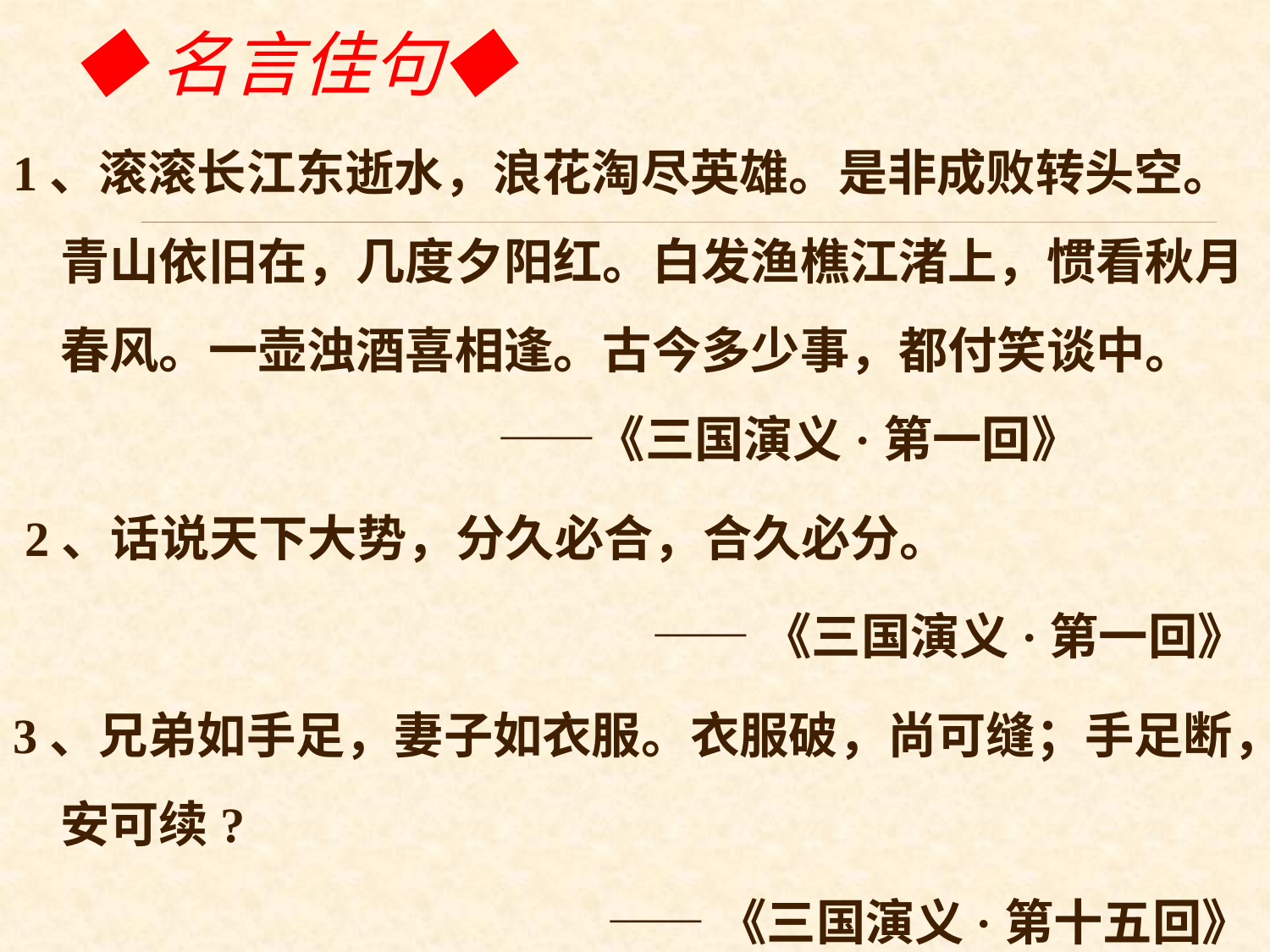

# ◆名言佳句◆
1、滚滚长江东逝水，浪花淘尽英雄。是非成败转头空。青山依旧在，几度夕阳红。白发渔樵江渚上，惯看秋月春风。一壶浊酒喜相逢。古今多少事，都付笑谈中。                                             ——《三国演义·第一回》
 2、话说天下大势，分久必合，合久必分。
                                                         ——《三国演义·第一回》
3、兄弟如手足，妻子如衣服。衣服破，尚可缝；手足断，安可续?
                                                     ——《三国演义·第十五回》